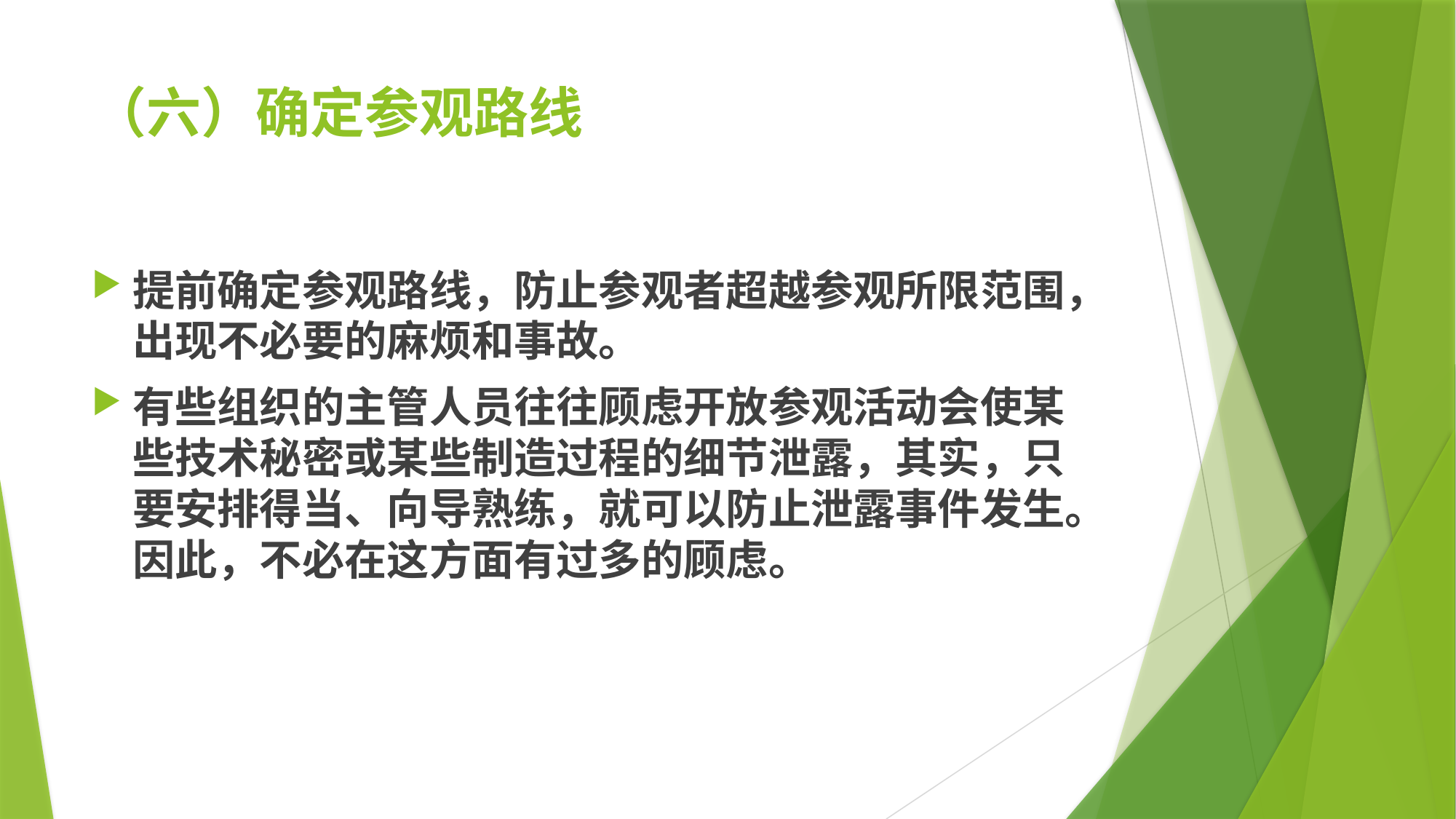

# （六）确定参观路线
提前确定参观路线，防止参观者超越参观所限范围，出现不必要的麻烦和事故。
有些组织的主管人员往往顾虑开放参观活动会使某些技术秘密或某些制造过程的细节泄露，其实，只要安排得当、向导熟练，就可以防止泄露事件发生。因此，不必在这方面有过多的顾虑。